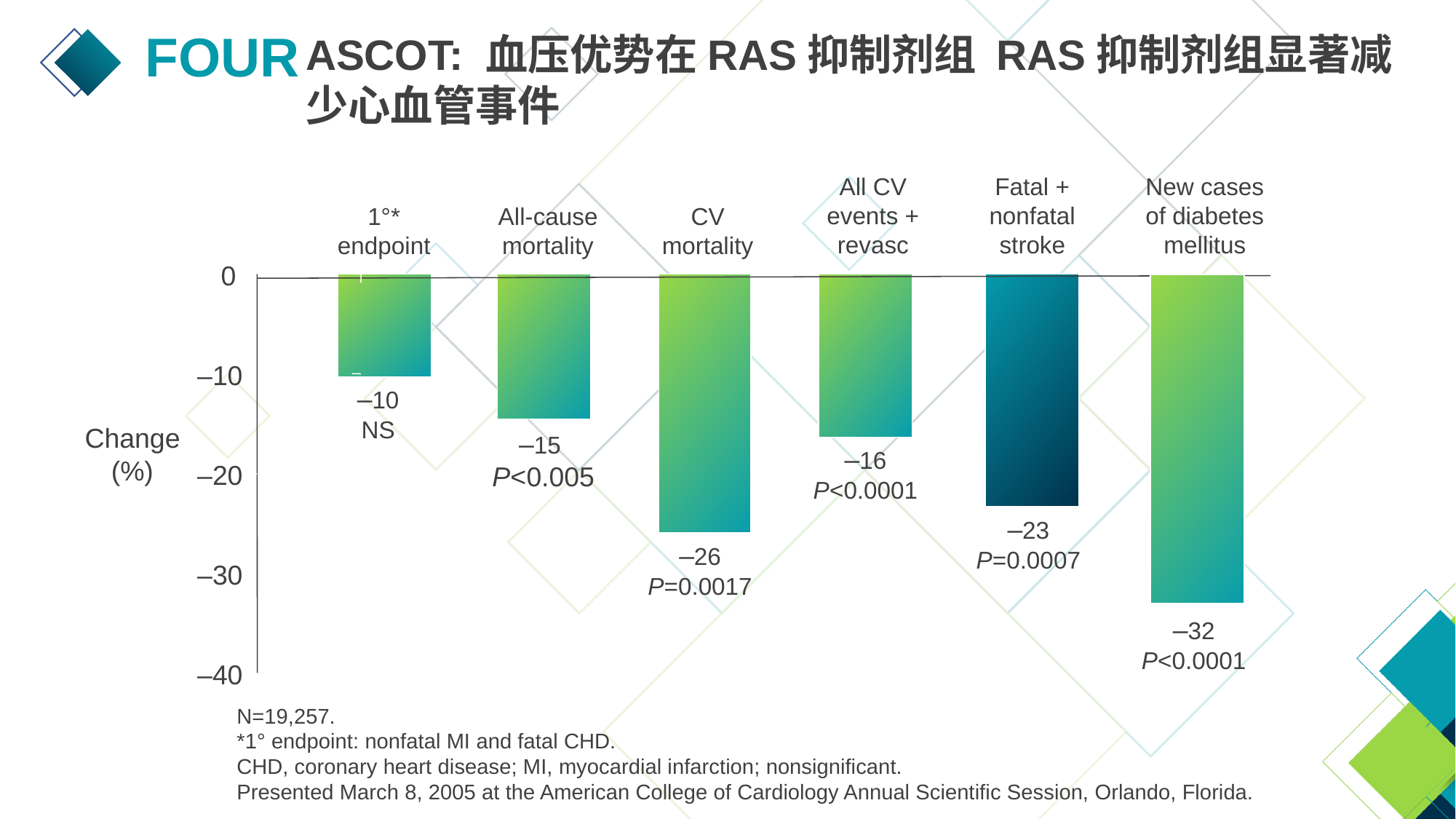

FOUR
ASCOT: 血压优势在RAS抑制剂组 RAS抑制剂组显著减少心血管事件
All CV
events +
revasc
Fatal +
nonfatal
stroke
New cases
of diabetes
mellitus
1°*
endpoint
All-cause
mortality
CV
mortality
0

‒10

‒10
NS
Change(%)
‒15
 P<0.005
‒16
P<0.0001
‒20

‒23
P=0.0007
‒26
P=0.0017
‒30

‒32
P<0.0001
‒40

N=19,257.
*1° endpoint: nonfatal MI and fatal CHD.
CHD, coronary heart disease; MI, myocardial infarction; nonsignificant.
Presented March 8, 2005 at the American College of Cardiology Annual Scientific Session, Orlando, Florida.